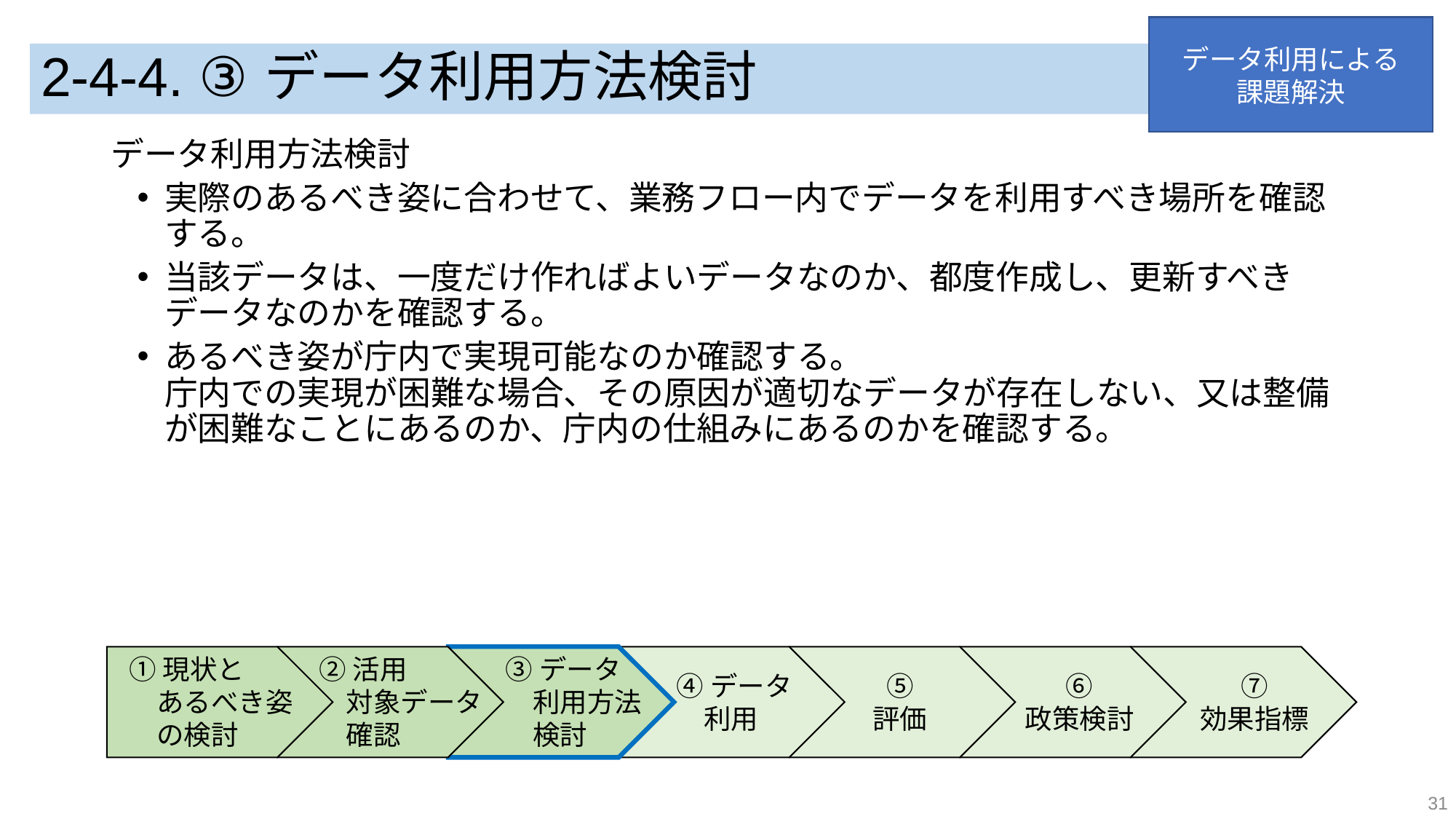

データ利用による
課題解決
# 2-4-4. ③データ利用方法検討
データ利用方法検討
実際のあるべき姿に合わせて、業務フロー内でデータを利用すべき場所を確認する。
当該データは、一度だけ作ればよいデータなのか、都度作成し、更新すべきデータなのかを確認する。
あるべき姿が庁内で実現可能なのか確認する。
庁内での実現が困難な場合、その原因が適切なデータが存在しない、又は整備が困難なことにあるのか、庁内の仕組みにあるのかを確認する。

①現状と
　あるべき姿
　の検討
②活用
　対象データ
　確認
③データ
　利用方法
　検討
④データ
　利用
⑤
評価
⑥
政策検討
⑦
効果指標
31